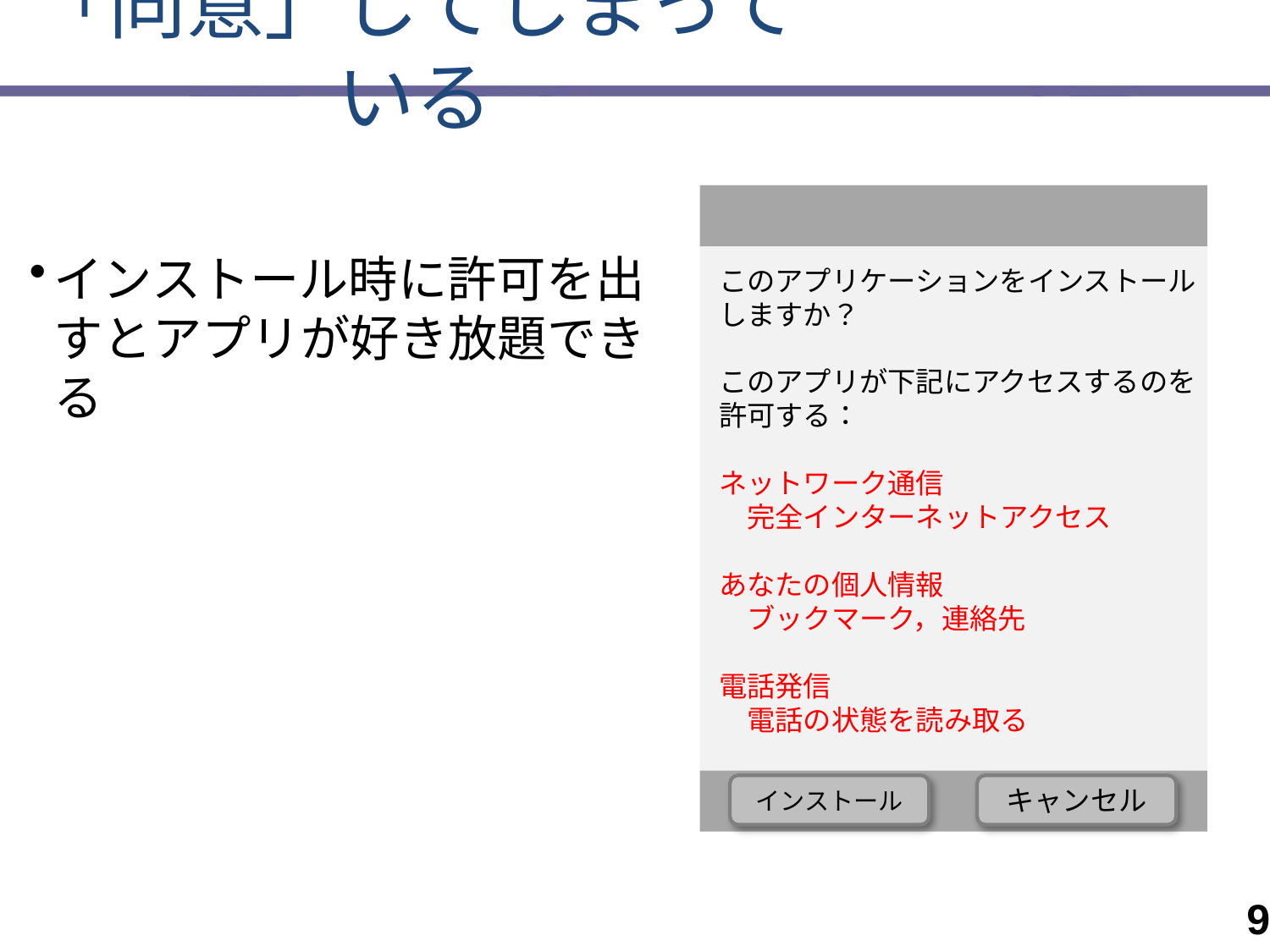

「同意」してしまっている

このアプリケーションをインストール
しますか？

このアプリが下記にアクセスするのを
許可する：

ネットワーク通信
　完全インターネットアクセス

あなたの個人情報
　ブックマーク，連絡先

電話発信
　電話の状態を読み取る

インストール
キャンセル
インストール時に許可を出すとアプリが好き放題できる
9